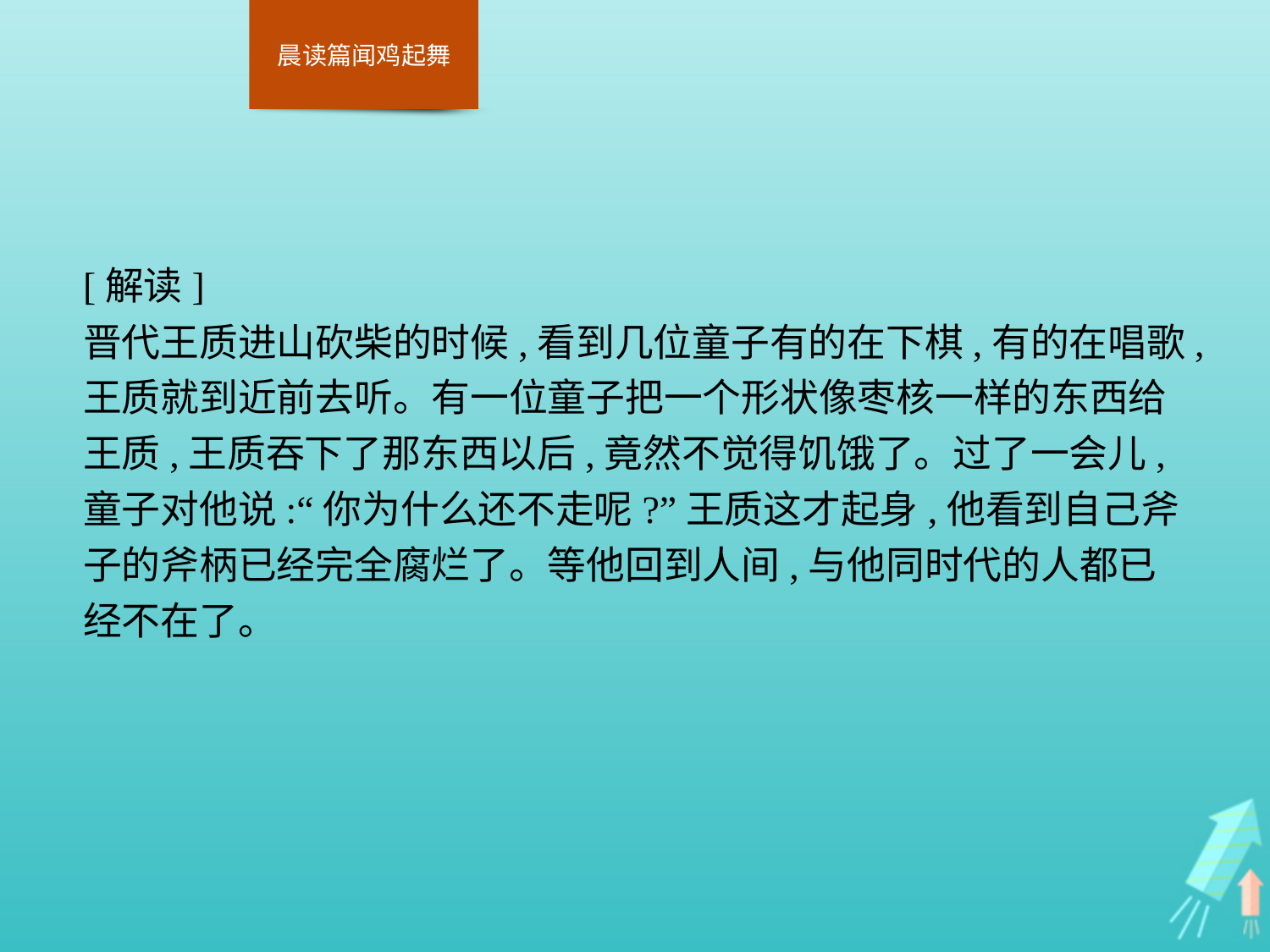

[解读]
晋代王质进山砍柴的时候,看到几位童子有的在下棋,有的在唱歌,王质就到近前去听。有一位童子把一个形状像枣核一样的东西给王质,王质吞下了那东西以后,竟然不觉得饥饿了。过了一会儿,童子对他说:“你为什么还不走呢?”王质这才起身,他看到自己斧子的斧柄已经完全腐烂了。等他回到人间,与他同时代的人都已经不在了。